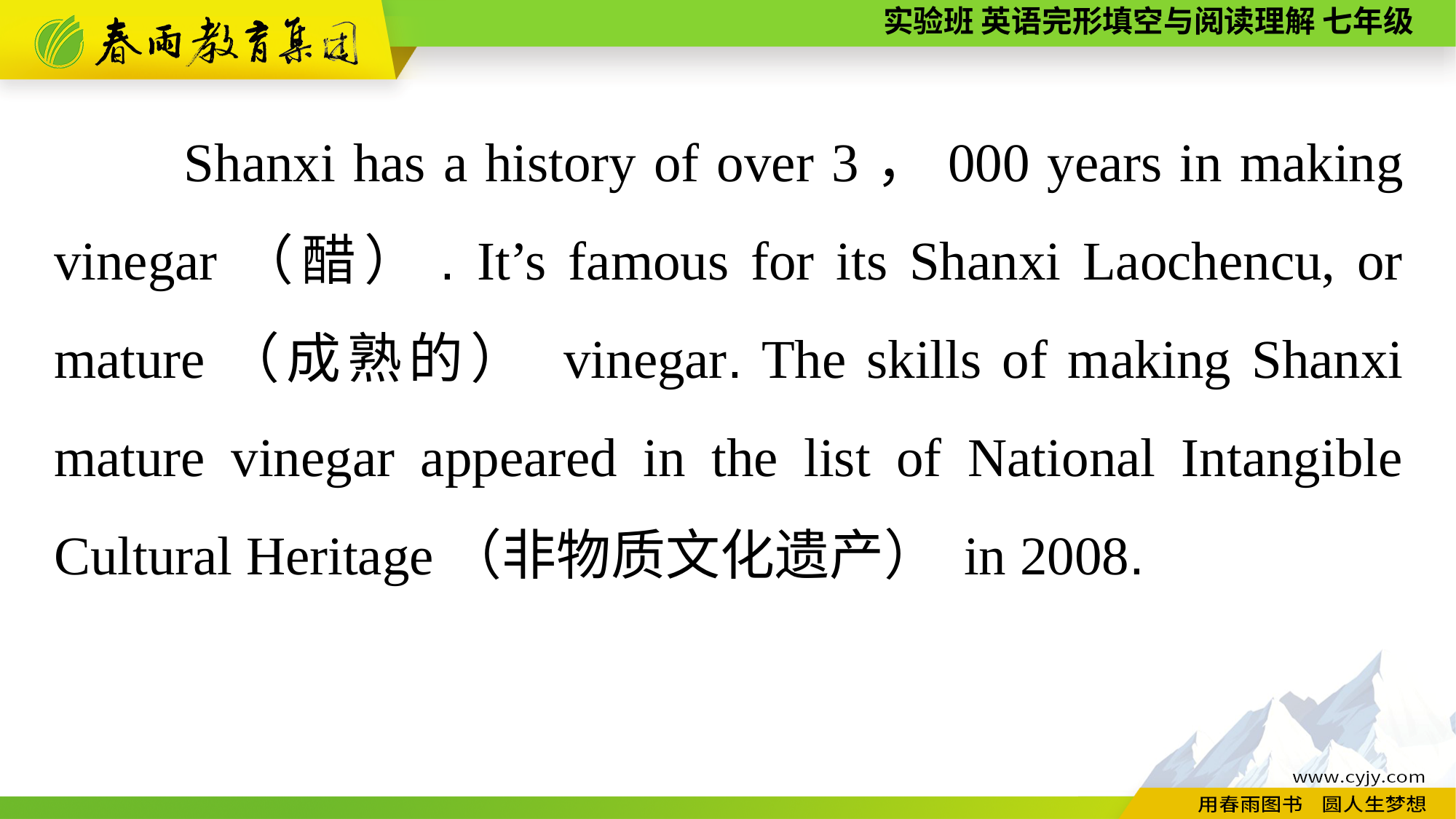

Shanxi has a history of over 3，000 years in making vinegar（醋）. It’s famous for its Shanxi Laochencu, or mature（成熟的） vinegar. The skills of making Shanxi mature vinegar appeared in the list of National Intangible Cultural Heritage（非物质文化遗产） in 2008.